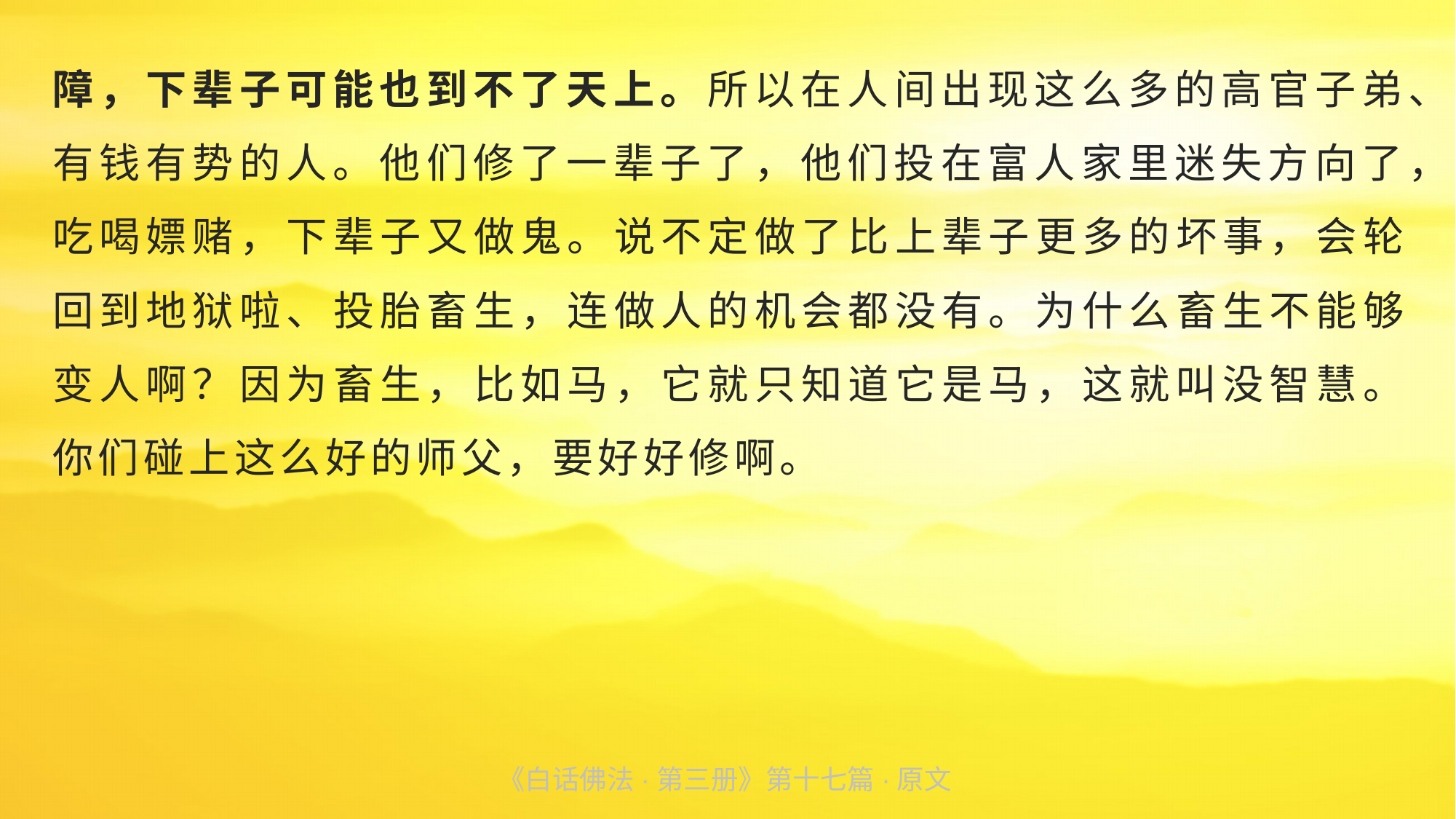

障，下辈子可能也到不了天上。所以在人间出现这么多的高官子弟、有钱有势的人。他们修了一辈子了，他们投在富人家里迷失方向了，吃喝嫖赌，下辈子又做鬼。说不定做了比上辈子更多的坏事，会轮回到地狱啦、投胎畜生，连做人的机会都没有。为什么畜生不能够变人啊？因为畜生，比如马，它就只知道它是马，这就叫没智慧。你们碰上这么好的师父，要好好修啊。
《白话佛法·第三册》第十七篇·原文